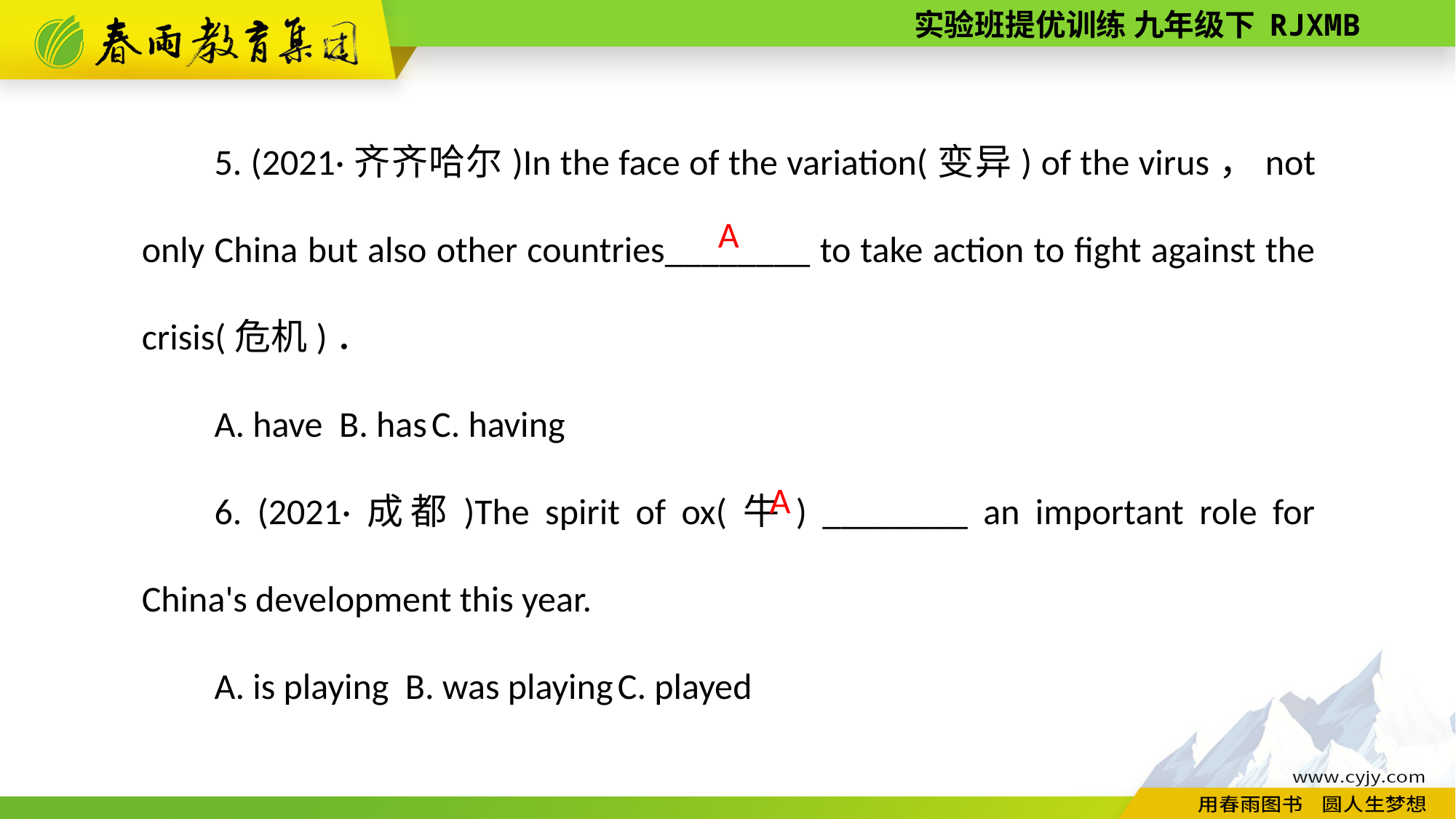

5. (2021·齐齐哈尔)In the face of the variation(变异) of the virus，not only China but also other countries________ to take action to fight against the crisis(危机)．
A. have  B. has C. having
6. (2021·成都)The spirit of ox(牛) ________ an important role for China's development this year.
A. is playing  B. was playing C. played
A
 A